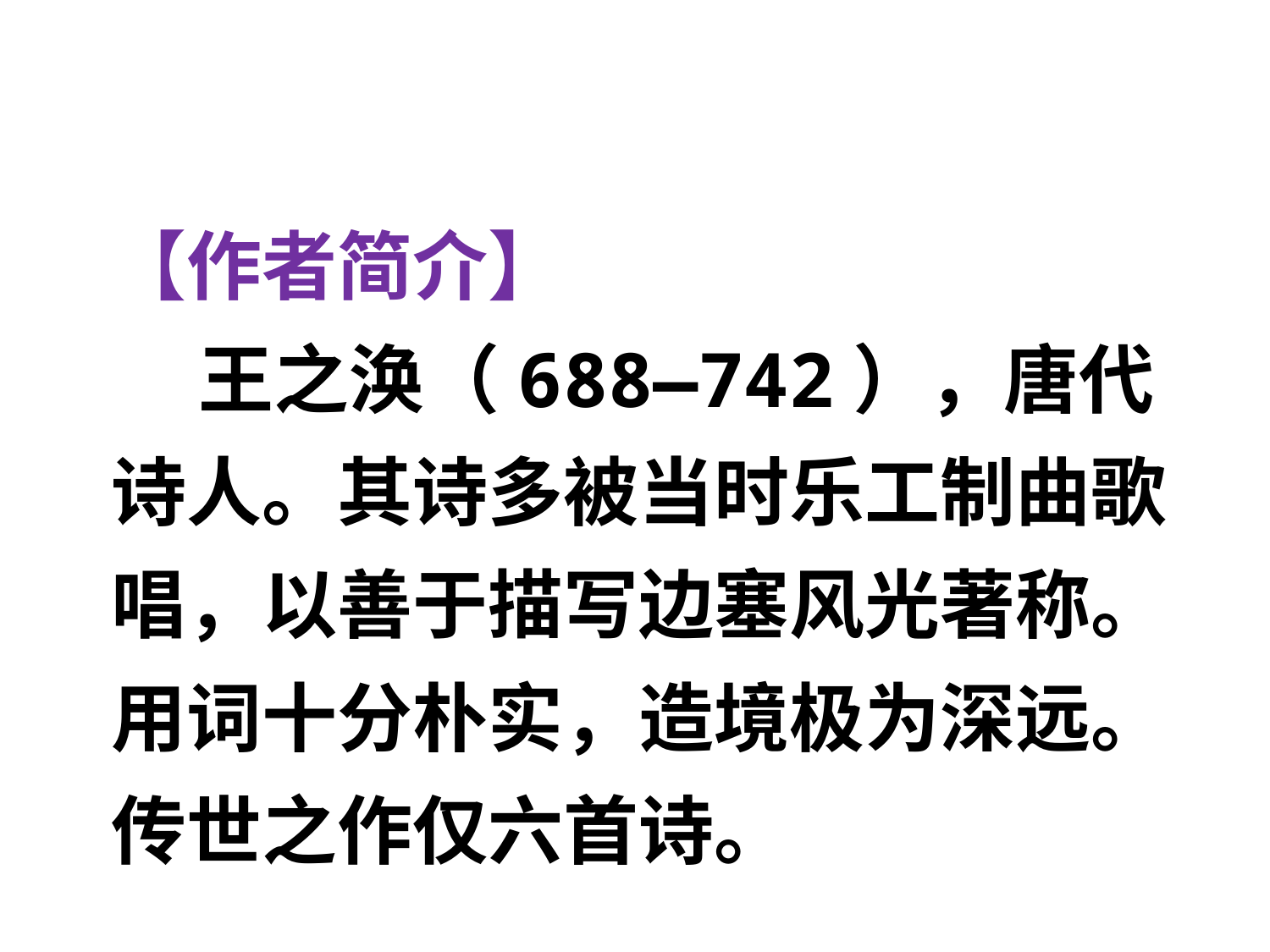

【作者简介】
    王之涣（688—742），唐代诗人。其诗多被当时乐工制曲歌唱，以善于描写边塞风光著称。用词十分朴实，造境极为深远。传世之作仅六首诗。